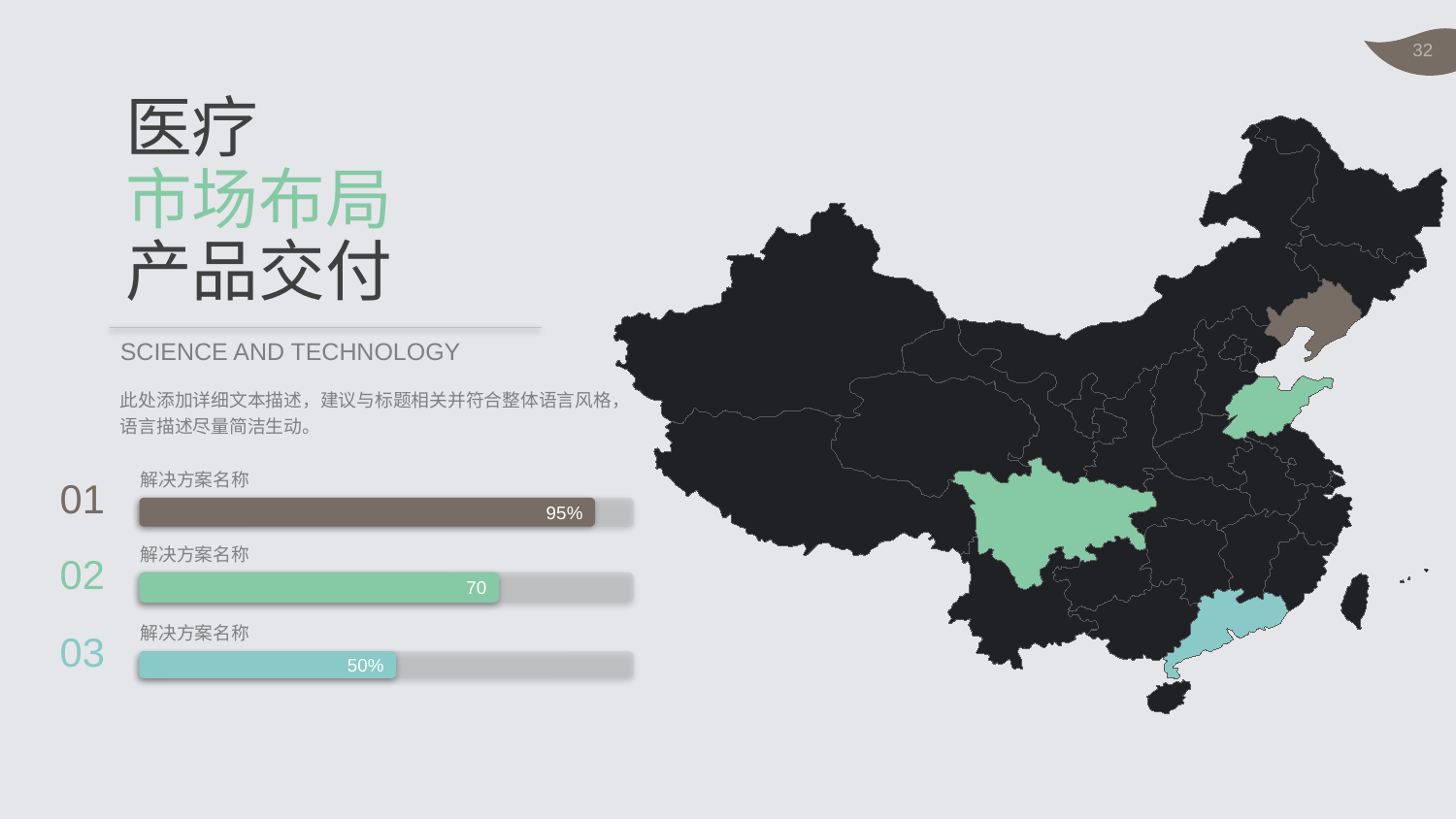

# 医疗 市场布局 产品交付

SCIENCE AND TECHNOLOGY

此处添加详细文本描述，建议与标题相关并符合整体语言风格，语言描述尽量简洁生动。

解决方案名称
01
95%
解决方案名称
02
70
解决方案名称
03
50%